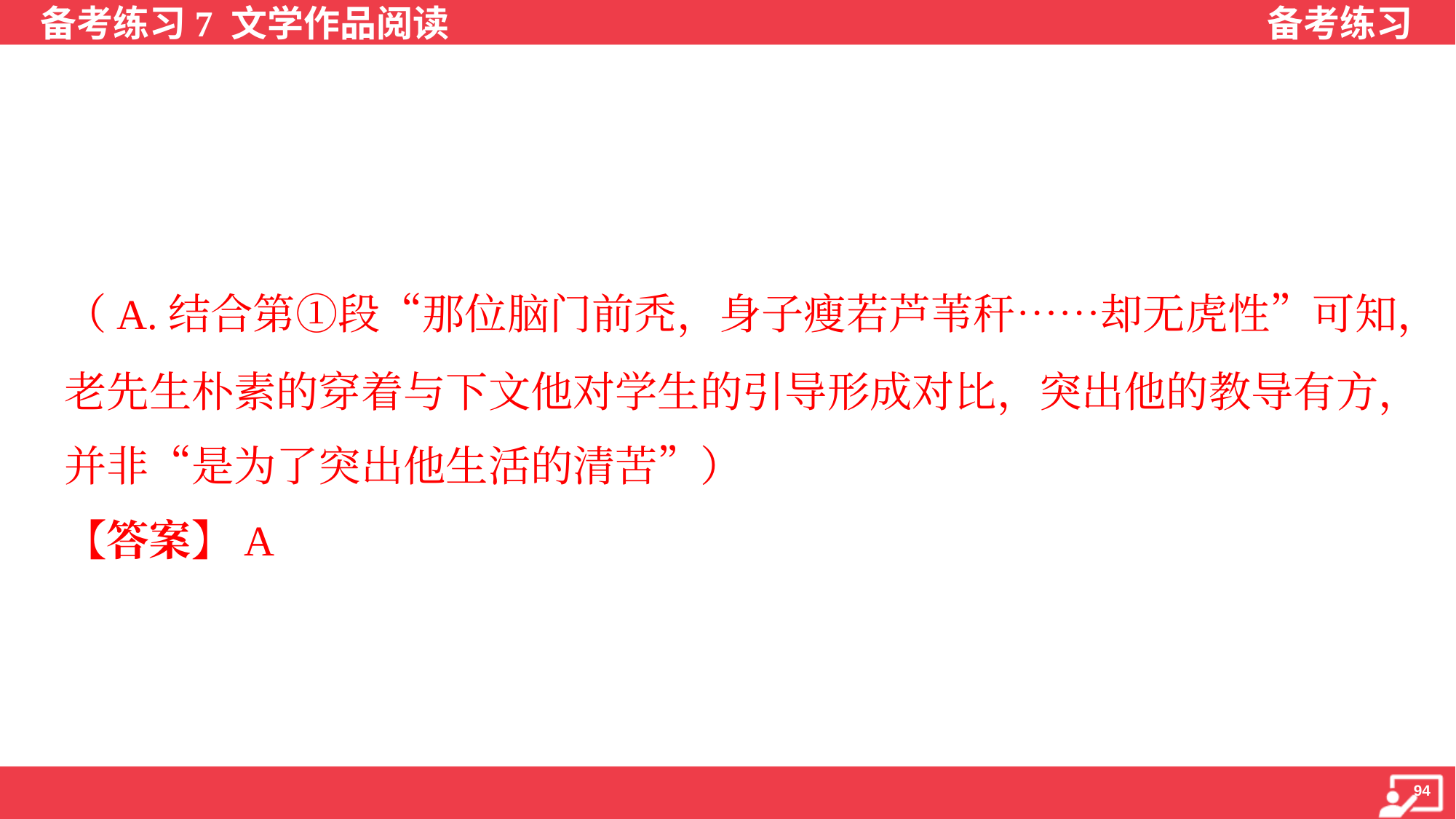

（A.结合第①段“那位脑门前秃，身子瘦若芦苇秆……却无虎性”可知，
老先生朴素的穿着与下文他对学生的引导形成对比，突出他的教导有方，
并非“是为了突出他生活的清苦”）
【答案】A